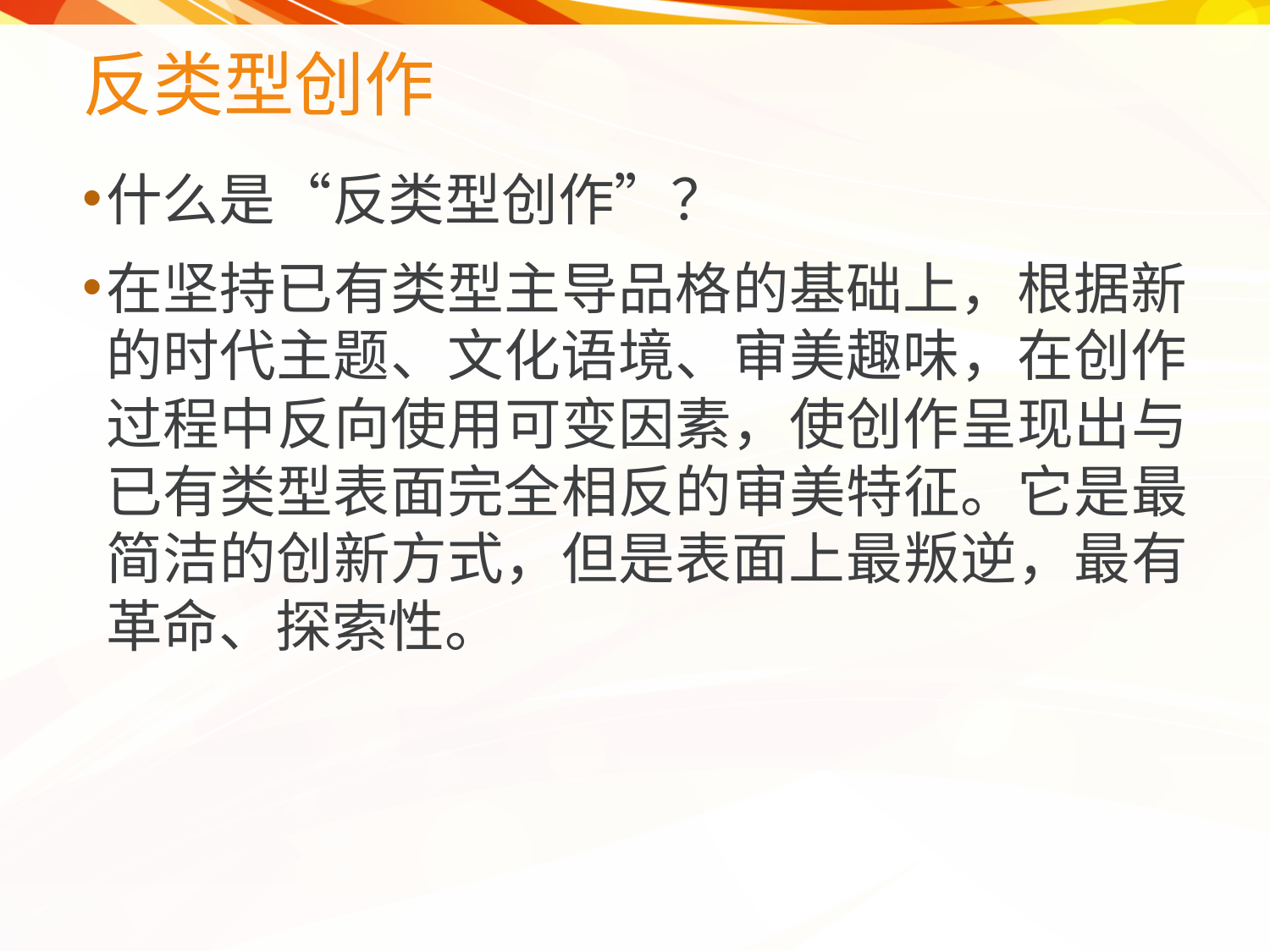

# 反类型创作
什么是“反类型创作”？
在坚持已有类型主导品格的基础上，根据新的时代主题、文化语境、审美趣味，在创作过程中反向使用可变因素，使创作呈现出与已有类型表面完全相反的审美特征。它是最简洁的创新方式，但是表面上最叛逆，最有革命、探索性。